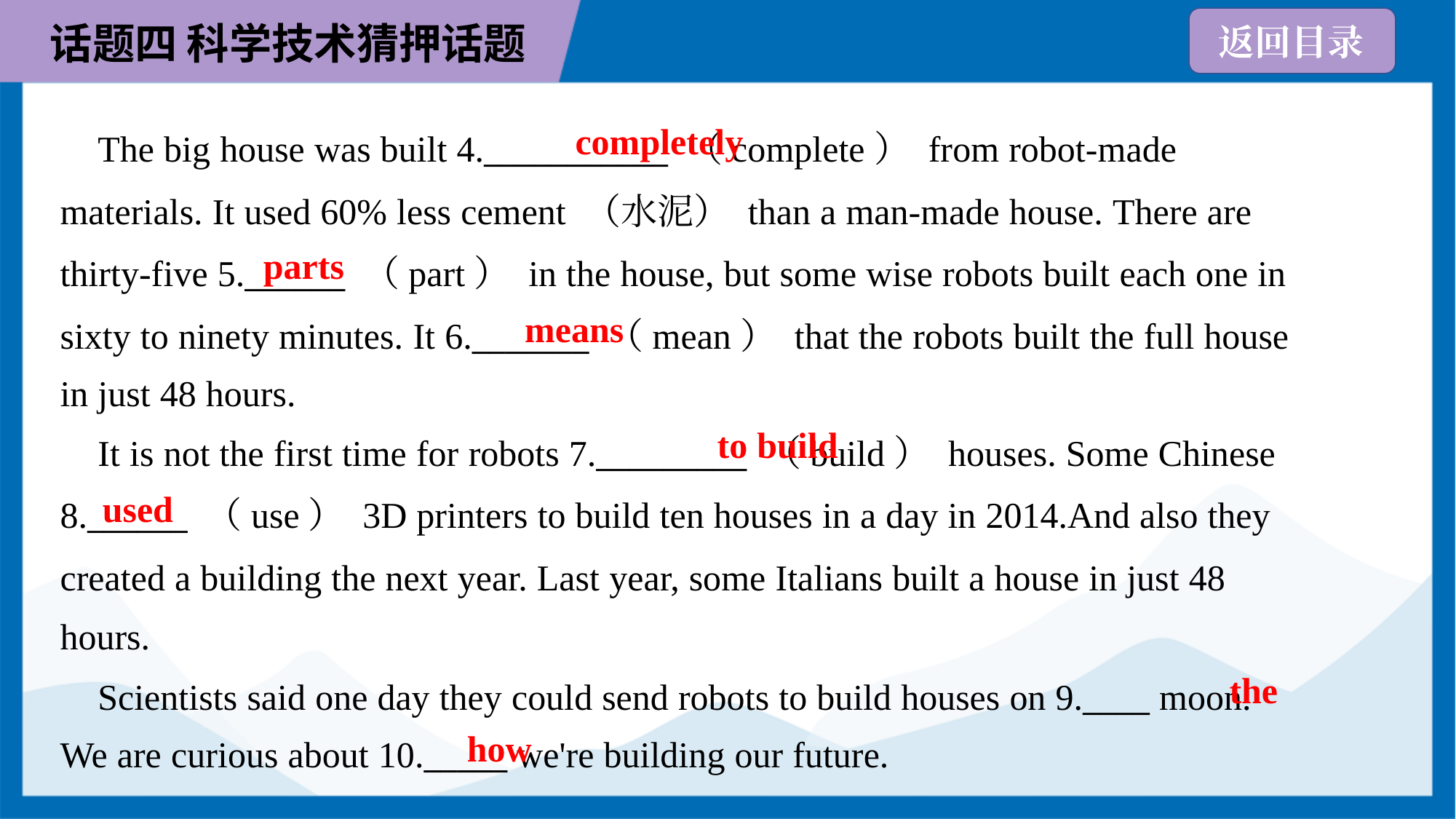

completely
    The big house was built 4.___________ （complete） from robot-made
materials. It used 60% less cement （水泥） than a man-made house. There are
thirty-five 5.______ （part） in the house, but some wise robots built each one in
sixty to ninety minutes. It 6._______ （mean） that the robots built the full house
in just 48 hours.
parts
means
to build
    It is not the first time for robots 7._________ （build） houses. Some Chinese
8.______ （use） 3D printers to build ten houses in a day in 2014.And also they
created a building the next year. Last year, some Italians built a house in just 48
hours.
used
the
    Scientists said one day they could send robots to build houses on 9.____ moon.
We are curious about 10._____ we're building our future.
how